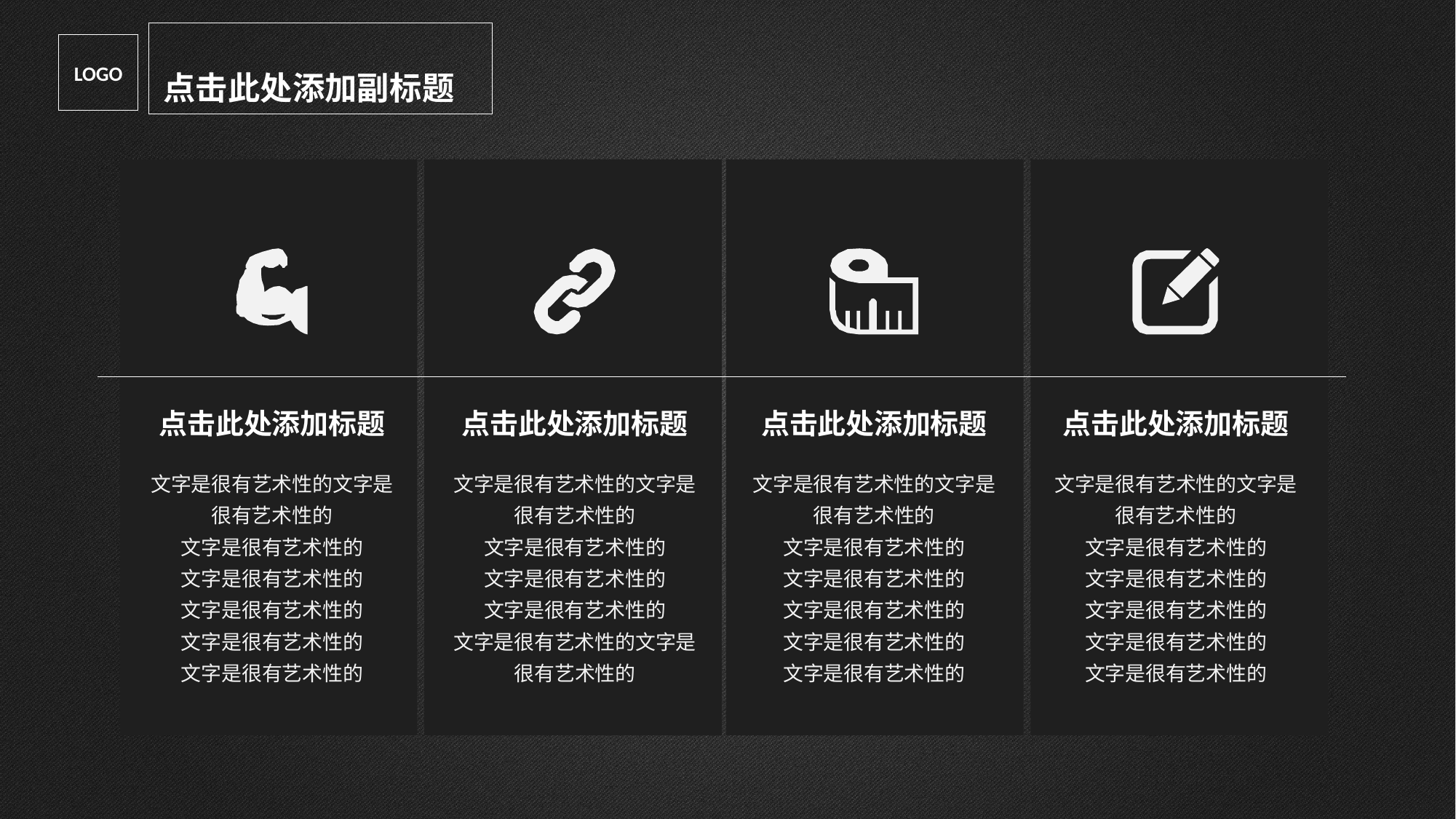

点击此处添加副标题
LOGO

点击此处添加标题

文字是很有艺术性的文字是很有艺术性的
文字是很有艺术性的
文字是很有艺术性的
文字是很有艺术性的
文字是很有艺术性的
文字是很有艺术性的

点击此处添加标题

文字是很有艺术性的文字是很有艺术性的
文字是很有艺术性的
文字是很有艺术性的
文字是很有艺术性的
文字是很有艺术性的文字是很有艺术性的

点击此处添加标题

文字是很有艺术性的文字是很有艺术性的
文字是很有艺术性的
文字是很有艺术性的
文字是很有艺术性的
文字是很有艺术性的
文字是很有艺术性的

点击此处添加标题

文字是很有艺术性的文字是很有艺术性的
文字是很有艺术性的
文字是很有艺术性的
文字是很有艺术性的
文字是很有艺术性的
文字是很有艺术性的